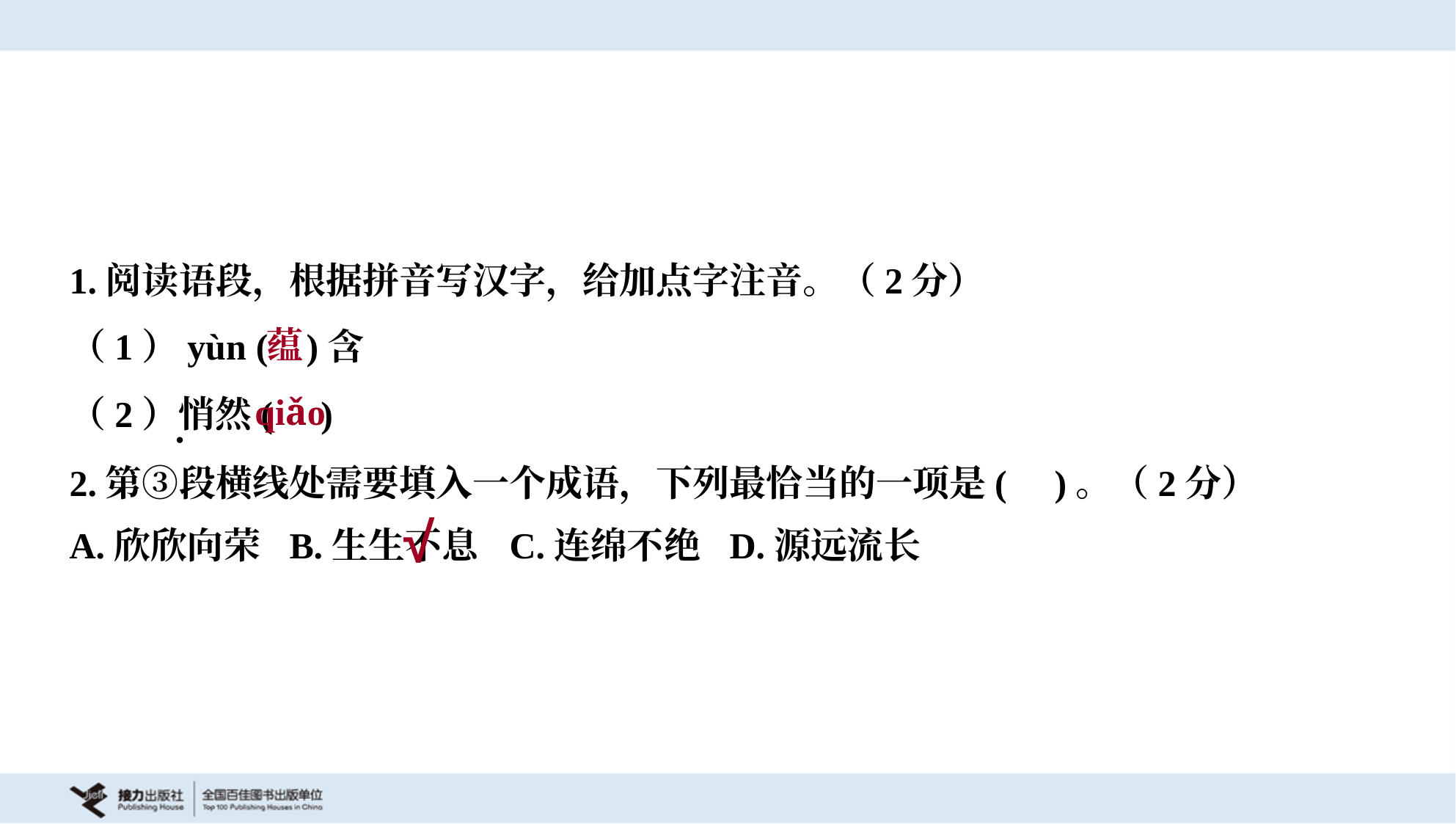

1.阅读语段，根据拼音写汉字，给加点字注音。（2分）
（1）yùn (    )含
（2）悄然(     )
蕴
qiǎo

2.第③段横线处需要填入一个成语，下列最恰当的一项是(     )。（2分）
A.欣欣向荣	B.生生不息	C.连绵不绝	D.源远流长
√